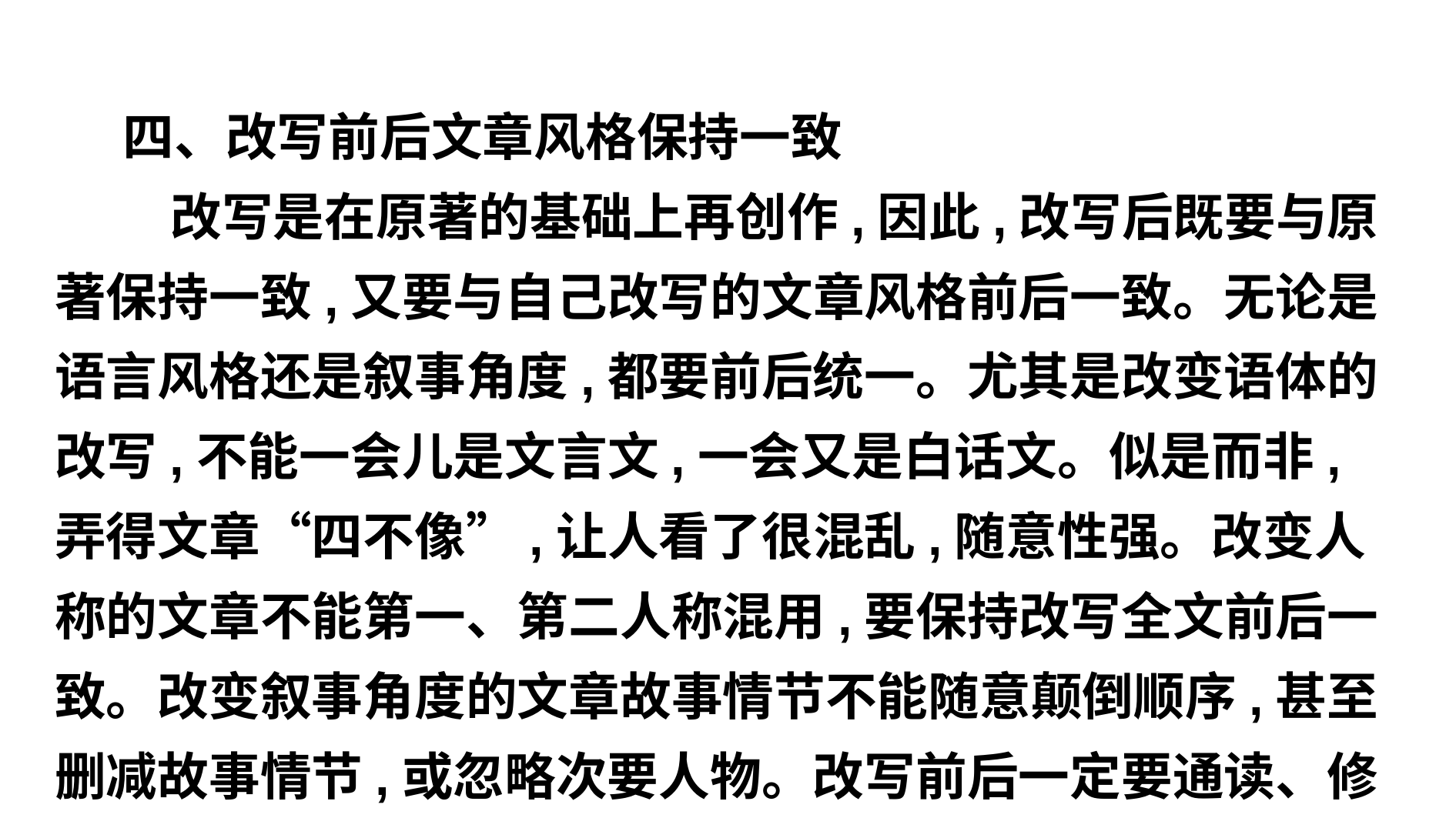

四、改写前后文章风格保持一致
   改写是在原著的基础上再创作,因此,改写后既要与原著保持一致,又要与自己改写的文章风格前后一致。无论是语言风格还是叙事角度,都要前后统一。尤其是改变语体的改写,不能一会儿是文言文,一会又是白话文。似是而非,弄得文章“四不像”,让人看了很混乱,随意性强。改变人称的文章不能第一、第二人称混用,要保持改写全文前后一致。改变叙事角度的文章故事情节不能随意颠倒顺序,甚至删减故事情节,或忽略次要人物。改写前后一定要通读、修改,保持改写前后文章风格一致。